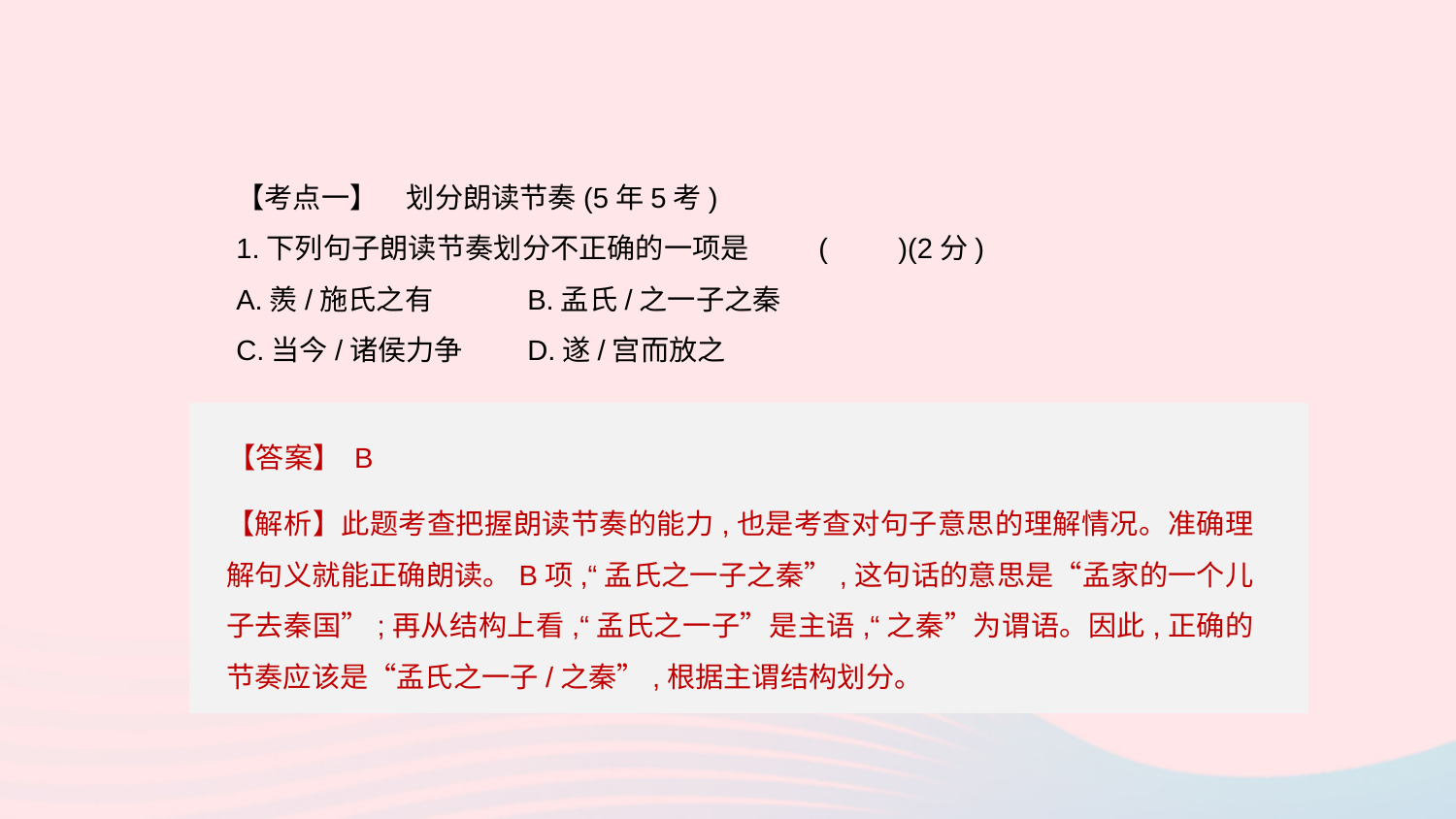

【考点一】　划分朗读节奏(5年5考)
1.下列句子朗读节奏划分不正确的一项是	(　　)(2分)
A.羨/施氏之有	B.孟氏/之一子之秦
C.当今/诸侯力争	D.遂/宫而放之

【答案】 B
【解析】此题考查把握朗读节奏的能力,也是考查对句子意思的理解情况。准确理解句义就能正确朗读。B项,“孟氏之一子之秦”,这句话的意思是“孟家的一个儿子去秦国”;再从结构上看,“孟氏之一子”是主语,“之秦”为谓语。因此,正确的节奏应该是“孟氏之一子/之秦”,根据主谓结构划分。